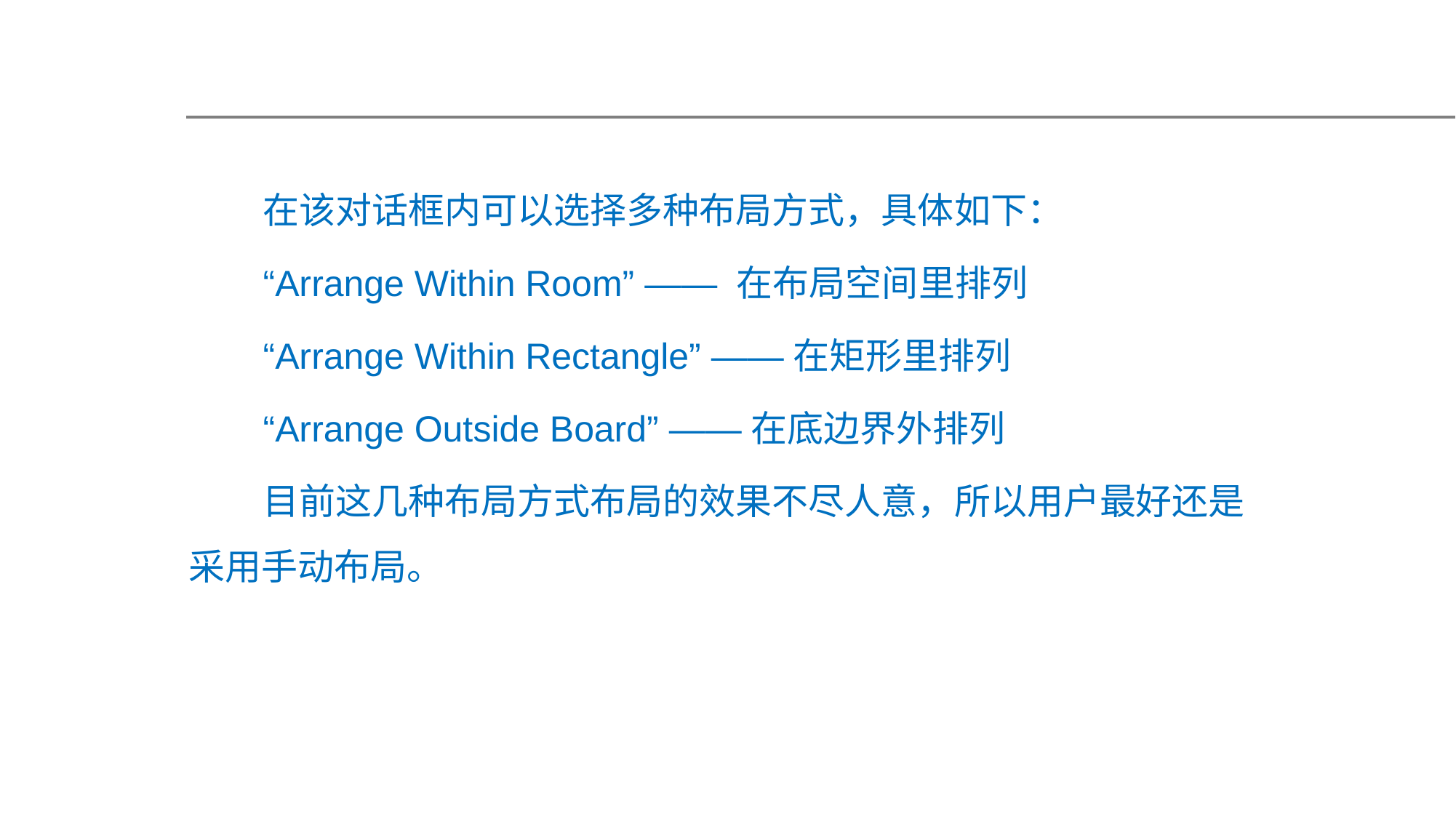

在该对话框内可以选择多种布局方式，具体如下：
“Arrange Within Room” —— 在布局空间里排列
“Arrange Within Rectangle” ——在矩形里排列
“Arrange Outside Board” ——在底边界外排列
目前这几种布局方式布局的效果不尽人意，所以用户最好还是采用手动布局。